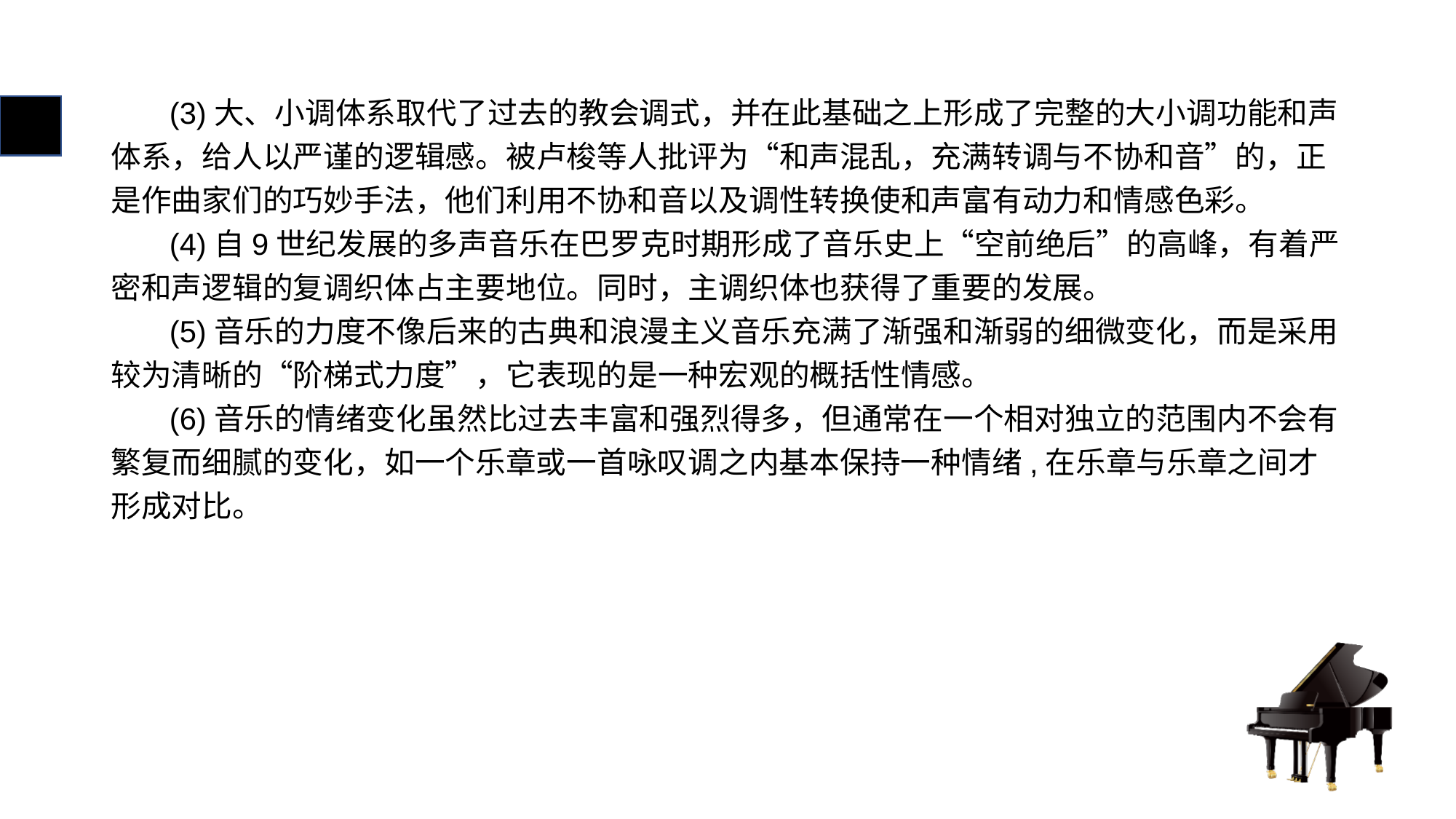

# (3)大、小调体系取代了过去的教会调式，并在此基础之上形成了完整的大小调功能和声体系，给人以严谨的逻辑感。被卢梭等人批评为“和声混乱，充满转调与不协和音”的，正是作曲家们的巧妙手法，他们利用不协和音以及调性转换使和声富有动力和情感色彩。
       (4)自9世纪发展的多声音乐在巴罗克时期形成了音乐史上“空前绝后”的高峰，有着严密和声逻辑的复调织体占主要地位。同时，主调织体也获得了重要的发展。
       (5)音乐的力度不像后来的古典和浪漫主义音乐充满了渐强和渐弱的细微变化，而是采用较为清晰的“阶梯式力度”，它表现的是一种宏观的概括性情感。
       (6)音乐的情绪变化虽然比过去丰富和强烈得多，但通常在一个相对独立的范围内不会有繁复而细腻的变化，如一个乐章或一首咏叹调之内基本保持一种情绪,在乐章与乐章之间才形成对比。